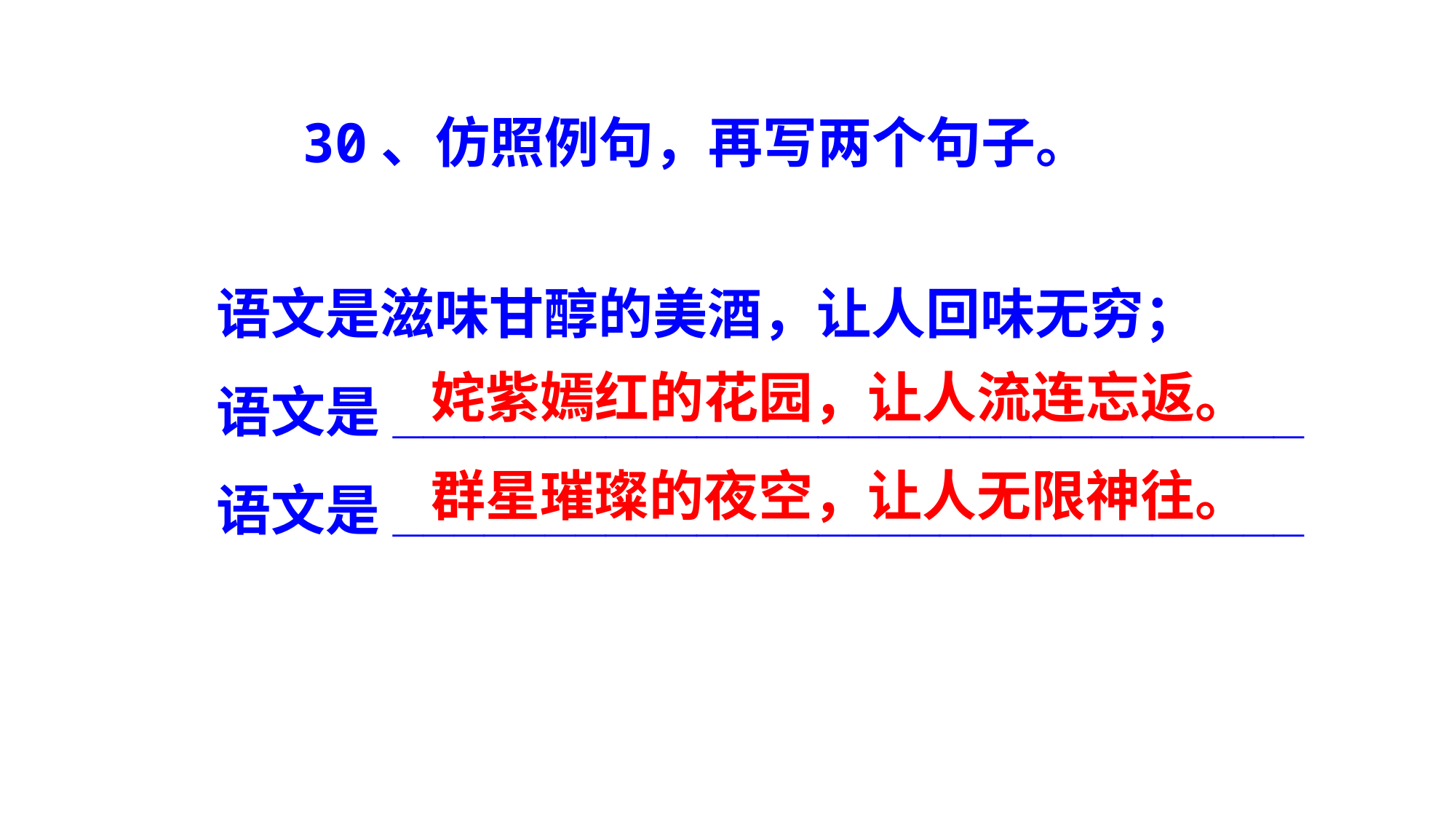

30、仿照例句，再写两个句子。
语文是滋味甘醇的美酒，让人回味无穷；
语文是______________________________
语文是______________________________
姹紫嫣红的花园，让人流连忘返。
群星璀璨的夜空，让人无限神往。